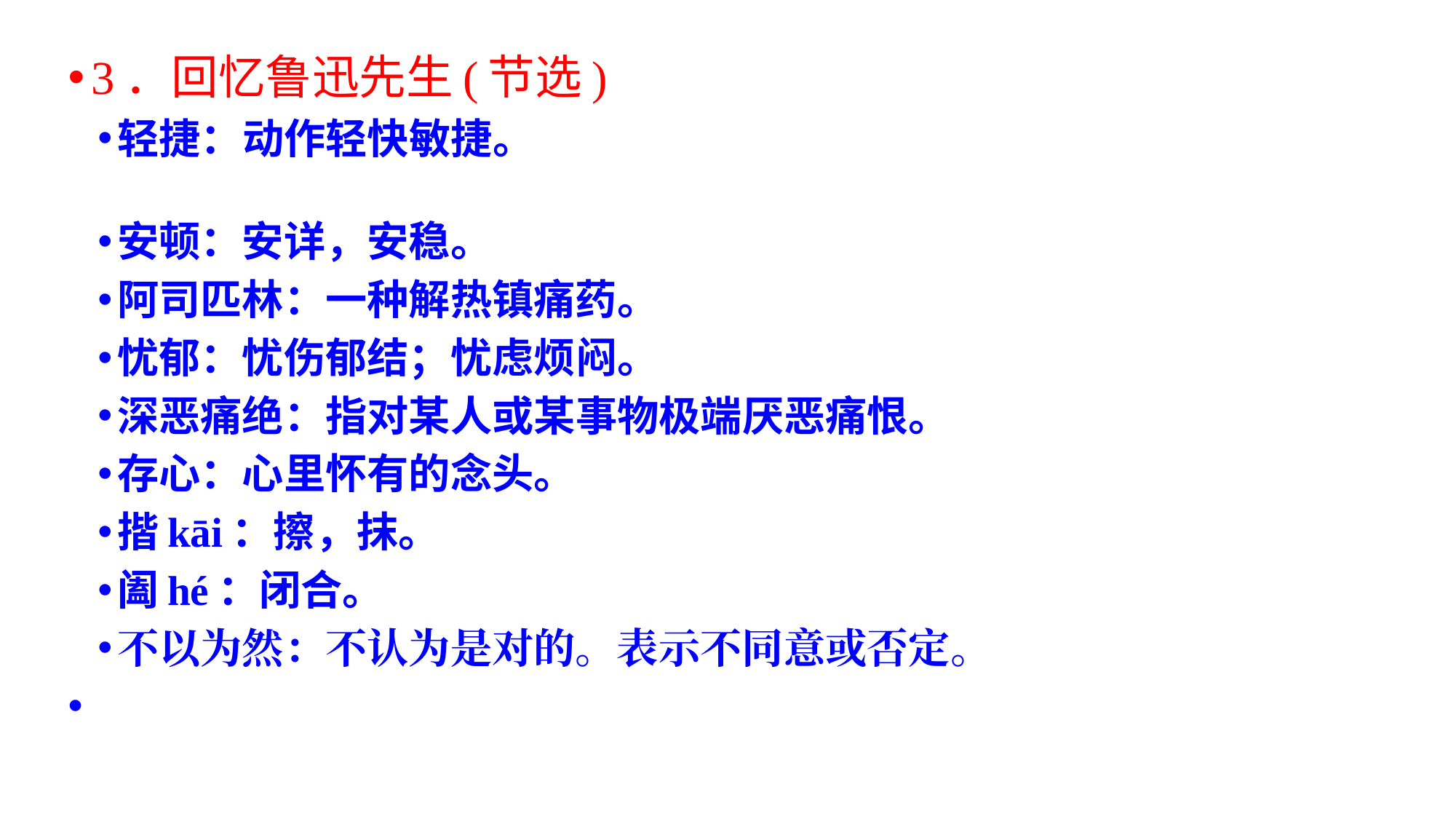

3．回忆鲁迅先生(节选)
轻捷：动作轻快敏捷。
安顿：安详，安稳。
阿司匹林：一种解热镇痛药。
忧郁：忧伤郁结；忧虑烦闷。
深恶痛绝：指对某人或某事物极端厌恶痛恨。
存心：心里怀有的念头。
揩kāi：擦，抹。
阖hé：闭合。
不以为然：不认为是对的。表示不同意或否定。